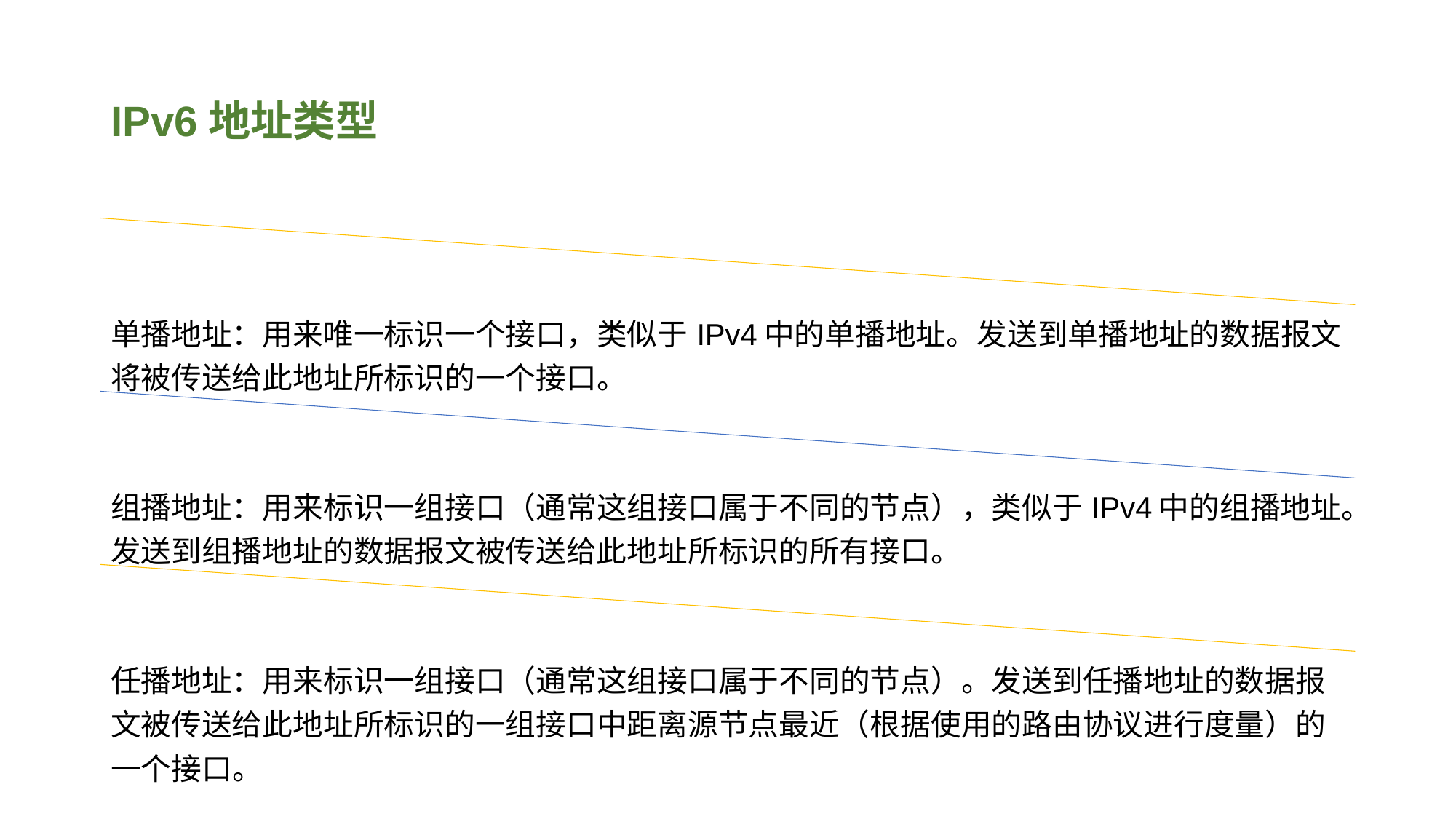

# IPv6地址类型
单播地址：用来唯一标识一个接口，类似于IPv4中的单播地址。发送到单播地址的数据报文将被传送给此地址所标识的一个接口。
组播地址：用来标识一组接口（通常这组接口属于不同的节点），类似于IPv4中的组播地址。发送到组播地址的数据报文被传送给此地址所标识的所有接口。
任播地址：用来标识一组接口（通常这组接口属于不同的节点）。发送到任播地址的数据报文被传送给此地址所标识的一组接口中距离源节点最近（根据使用的路由协议进行度量）的一个接口。